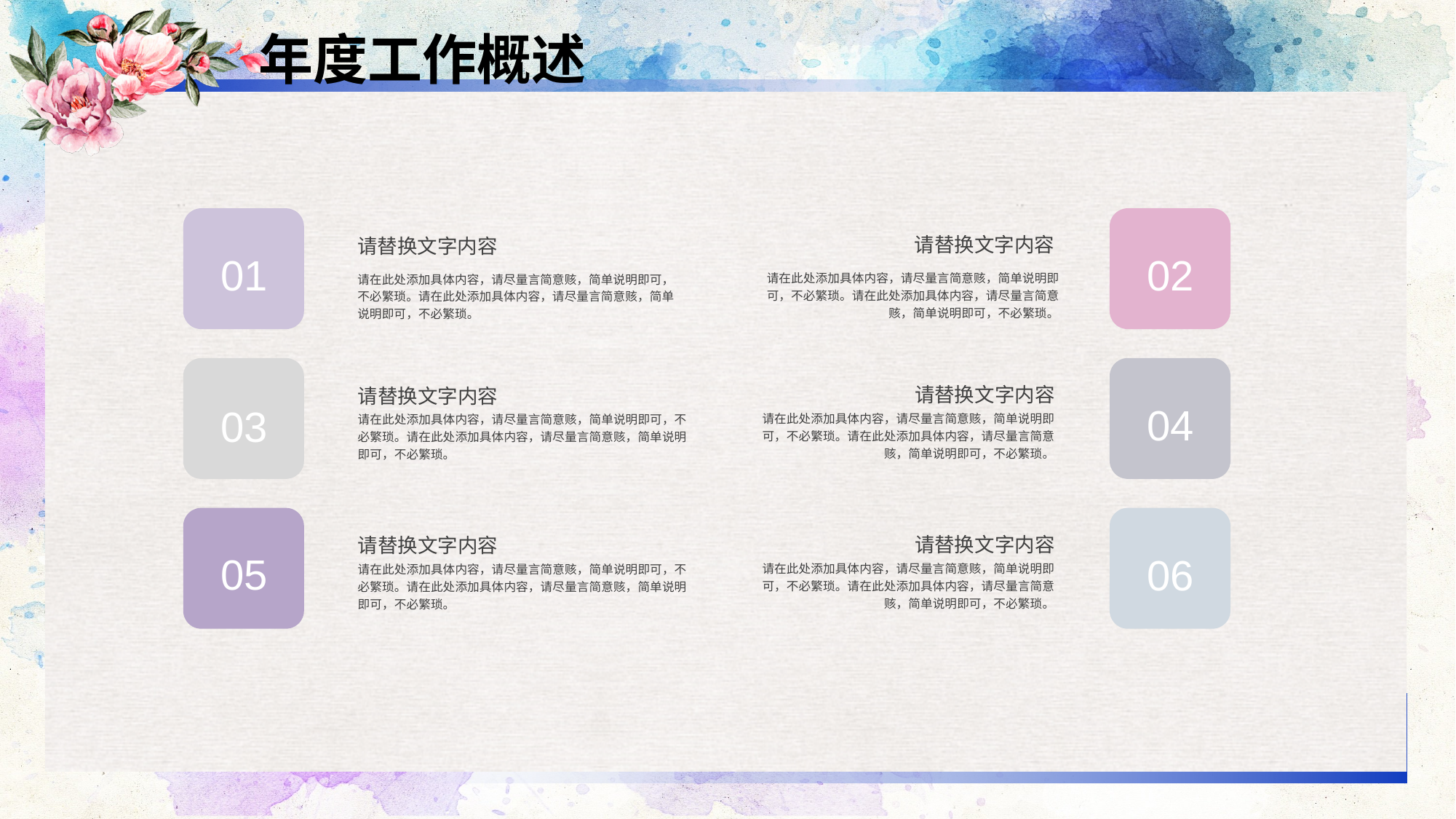

年度工作概述

请替换文字内容
请替换文字内容
01
02
请在此处添加具体内容，请尽量言简意赅，简单说明即可，不必繁琐。请在此处添加具体内容，请尽量言简意赅，简单说明即可，不必繁琐。
请在此处添加具体内容，请尽量言简意赅，简单说明即可，不必繁琐。请在此处添加具体内容，请尽量言简意赅，简单说明即可，不必繁琐。

请替换文字内容
请替换文字内容
04
03
请在此处添加具体内容，请尽量言简意赅，简单说明即可，不必繁琐。请在此处添加具体内容，请尽量言简意赅，简单说明即可，不必繁琐。
请在此处添加具体内容，请尽量言简意赅，简单说明即可，不必繁琐。请在此处添加具体内容，请尽量言简意赅，简单说明即可，不必繁琐。

请替换文字内容
请替换文字内容
05
06
请在此处添加具体内容，请尽量言简意赅，简单说明即可，不必繁琐。请在此处添加具体内容，请尽量言简意赅，简单说明即可，不必繁琐。
请在此处添加具体内容，请尽量言简意赅，简单说明即可，不必繁琐。请在此处添加具体内容，请尽量言简意赅，简单说明即可，不必繁琐。